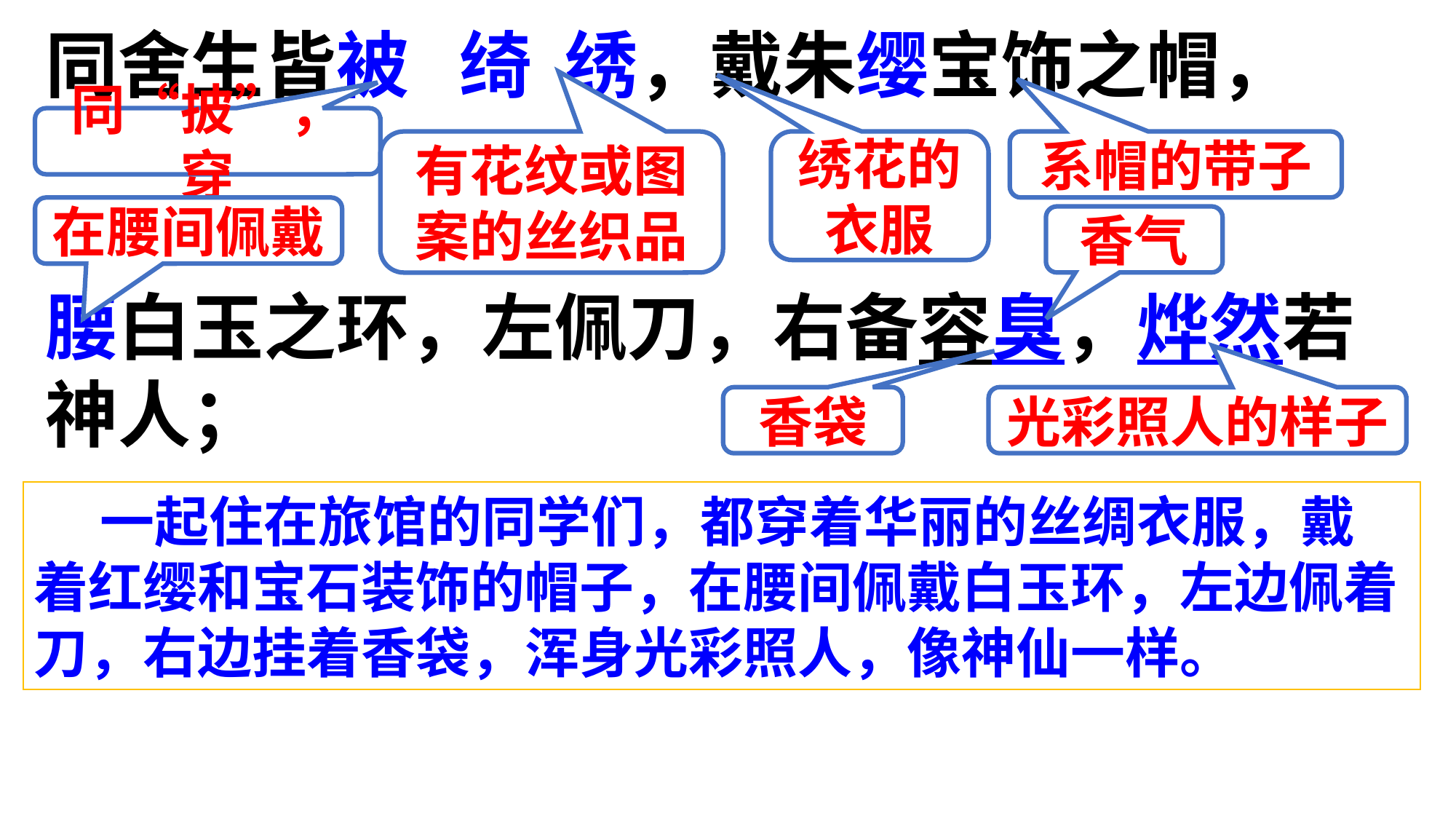

同舍生皆被   绮  绣，戴朱缨宝饰之帽，

腰白玉之环，左佩刀，右备容臭，烨然若神人；
同“披”，穿
有花纹或图案的丝织品
绣花的衣服
系帽的带子
在腰间佩戴
香气
香袋
光彩照人的样子
      一起住在旅馆的同学们，都穿着华丽的丝绸衣服，戴着红缨和宝石装饰的帽子，在腰间佩戴白玉环，左边佩着刀，右边挂着香袋，浑身光彩照人，像神仙一样。